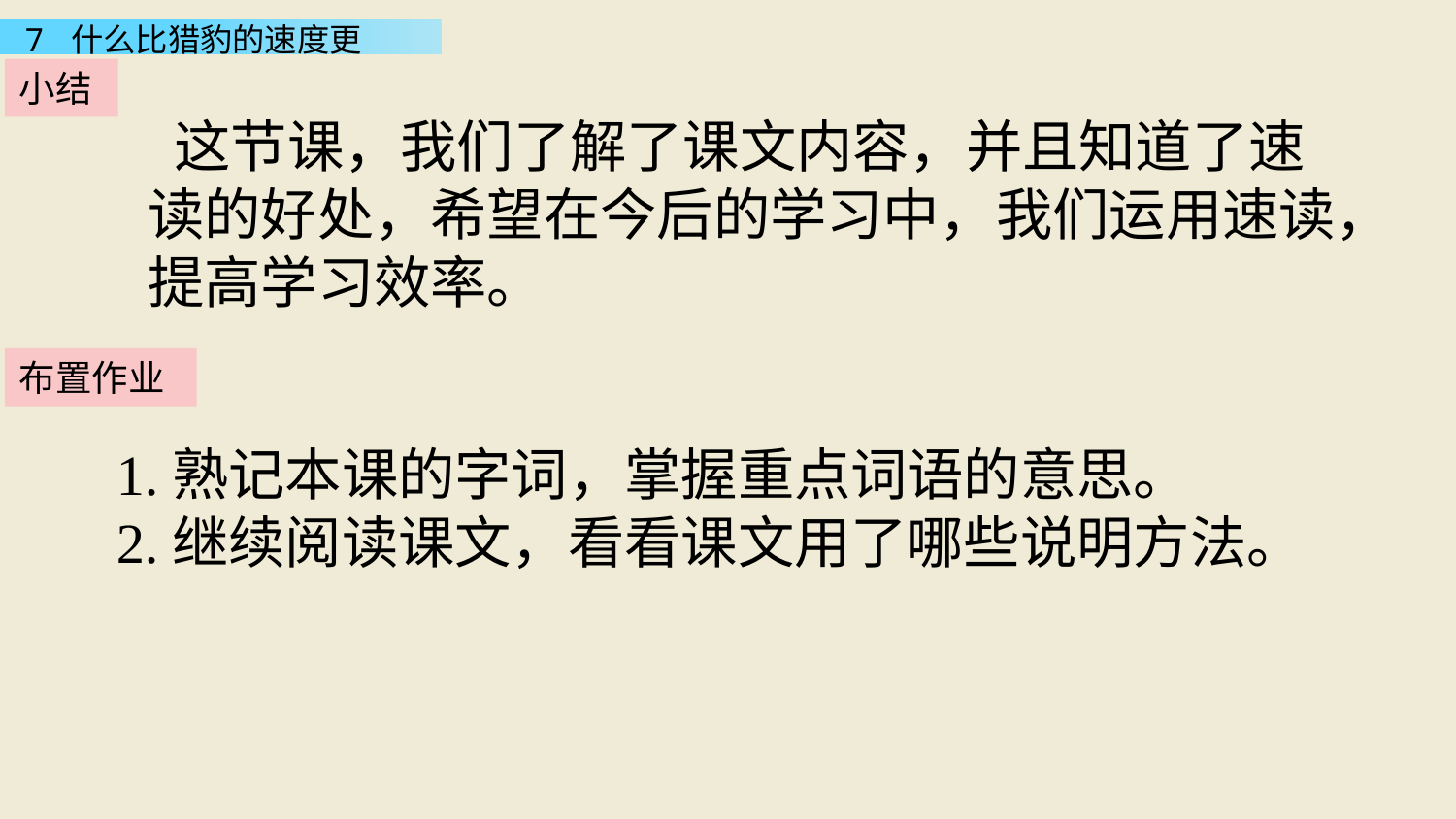

小结
 这节课，我们了解了课文内容，并且知道了速读的好处，希望在今后的学习中，我们运用速读，提高学习效率。
布置作业
1.熟记本课的字词，掌握重点词语的意思。
2.继续阅读课文，看看课文用了哪些说明方法。